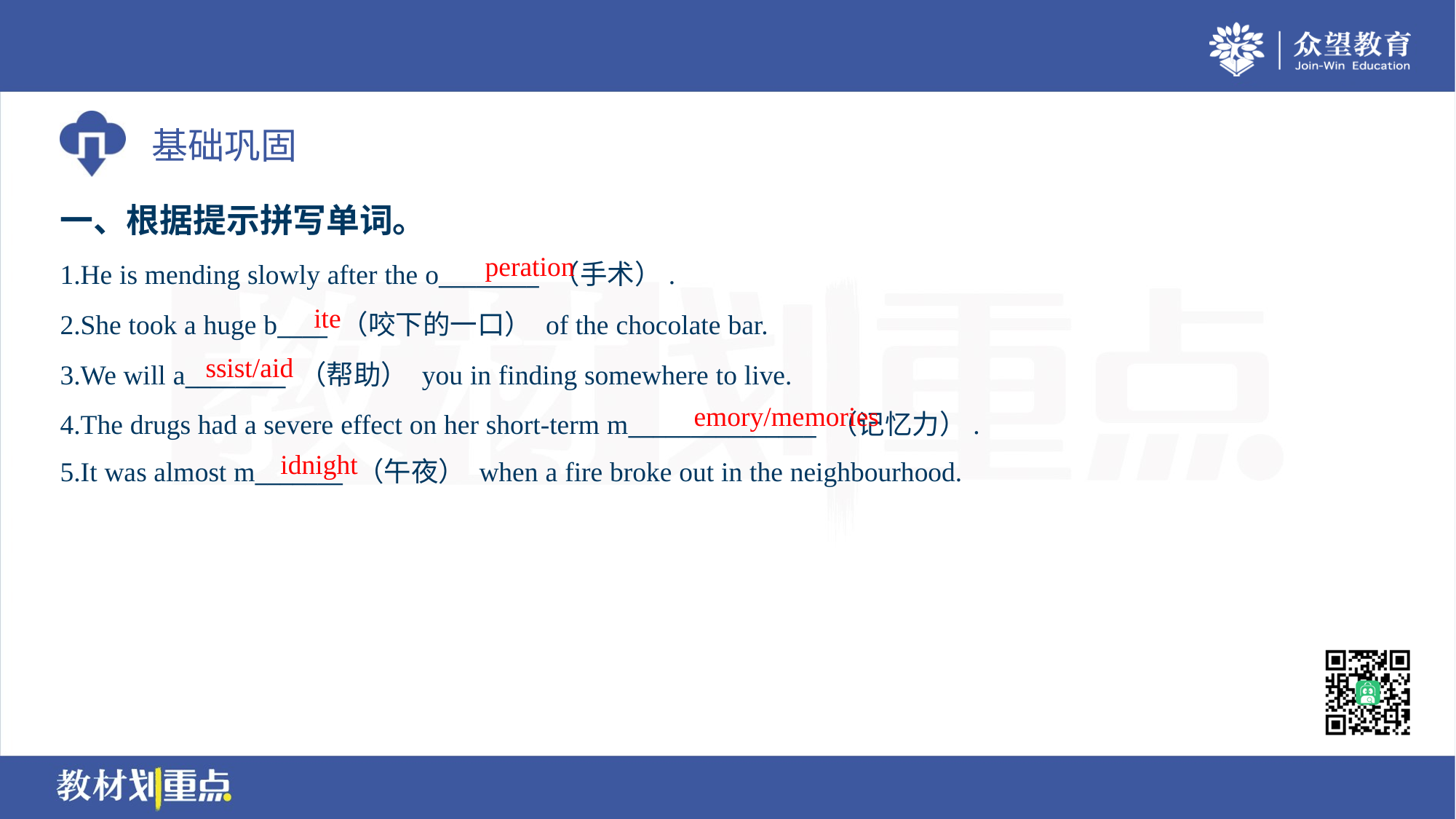

一、根据提示拼写单词。
peration
1.He is mending slowly after the o________ （手术）.
2.She took a huge b____ （咬下的一口） of the chocolate bar.
3.We will a________ （帮助） you in finding somewhere to live.
4.The drugs had a severe effect on her short-term m_______________ （记忆力）.
5.It was almost m_______ （午夜） when a fire broke out in the neighbourhood.
ite
ssist/aid
emory/memories
idnight